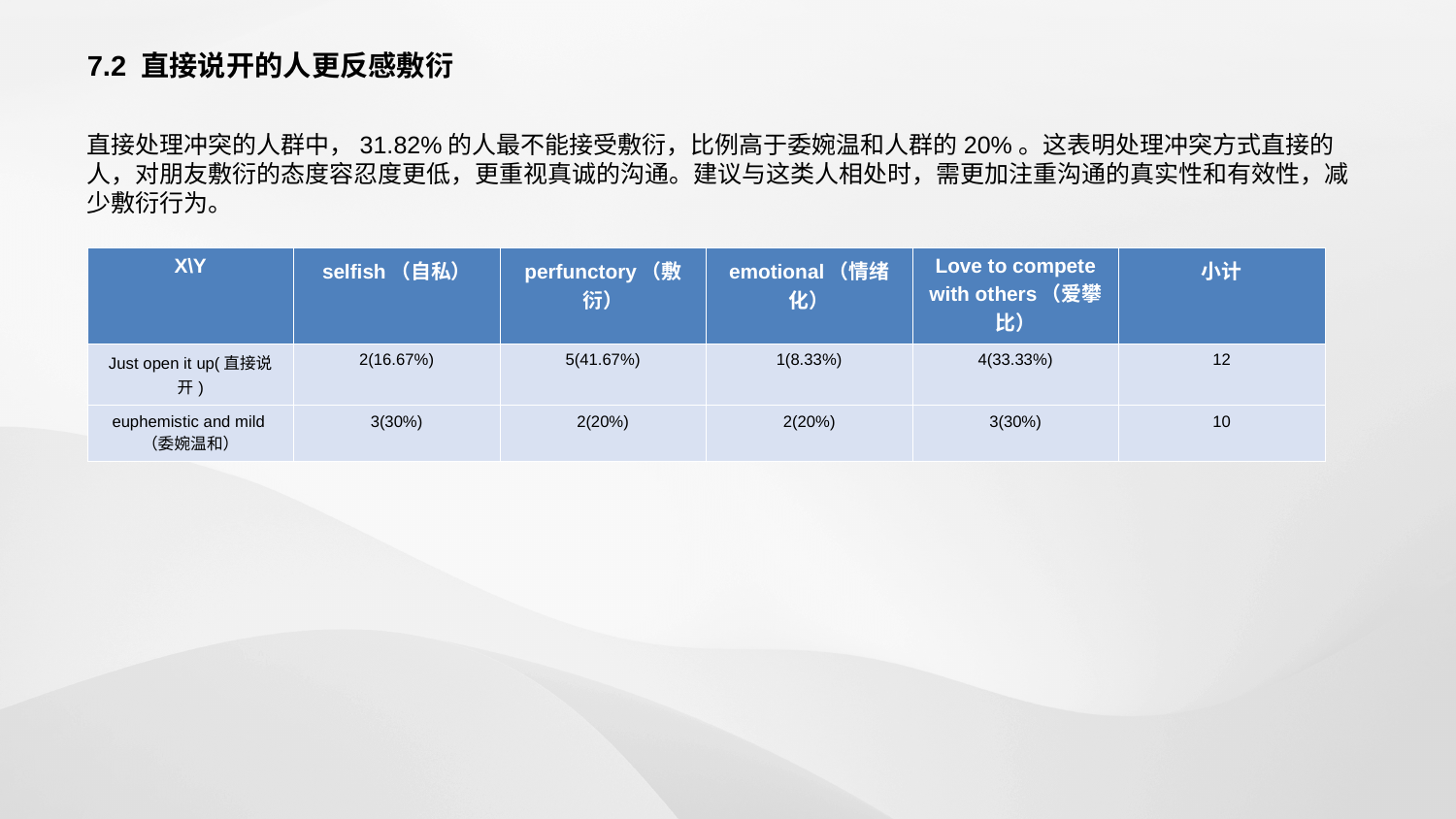

7.2 直接说开的人更反感敷衍
直接处理冲突的人群中，31.82%的人最不能接受敷衍，比例高于委婉温和人群的20%。这表明处理冲突方式直接的人，对朋友敷衍的态度容忍度更低，更重视真诚的沟通。建议与这类人相处时，需更加注重沟通的真实性和有效性，减少敷衍行为。
| X\Y | selfish（自私） | perfunctory（敷衍） | emotional（情绪化） | Love to compete with others（爱攀比） | 小计 |
| --- | --- | --- | --- | --- | --- |
| Just open it up(直接说开) | 2(16.67%) | 5(41.67%) | 1(8.33%) | 4(33.33%) | 12 |
| euphemistic and mild（委婉温和） | 3(30%) | 2(20%) | 2(20%) | 3(30%) | 10 |